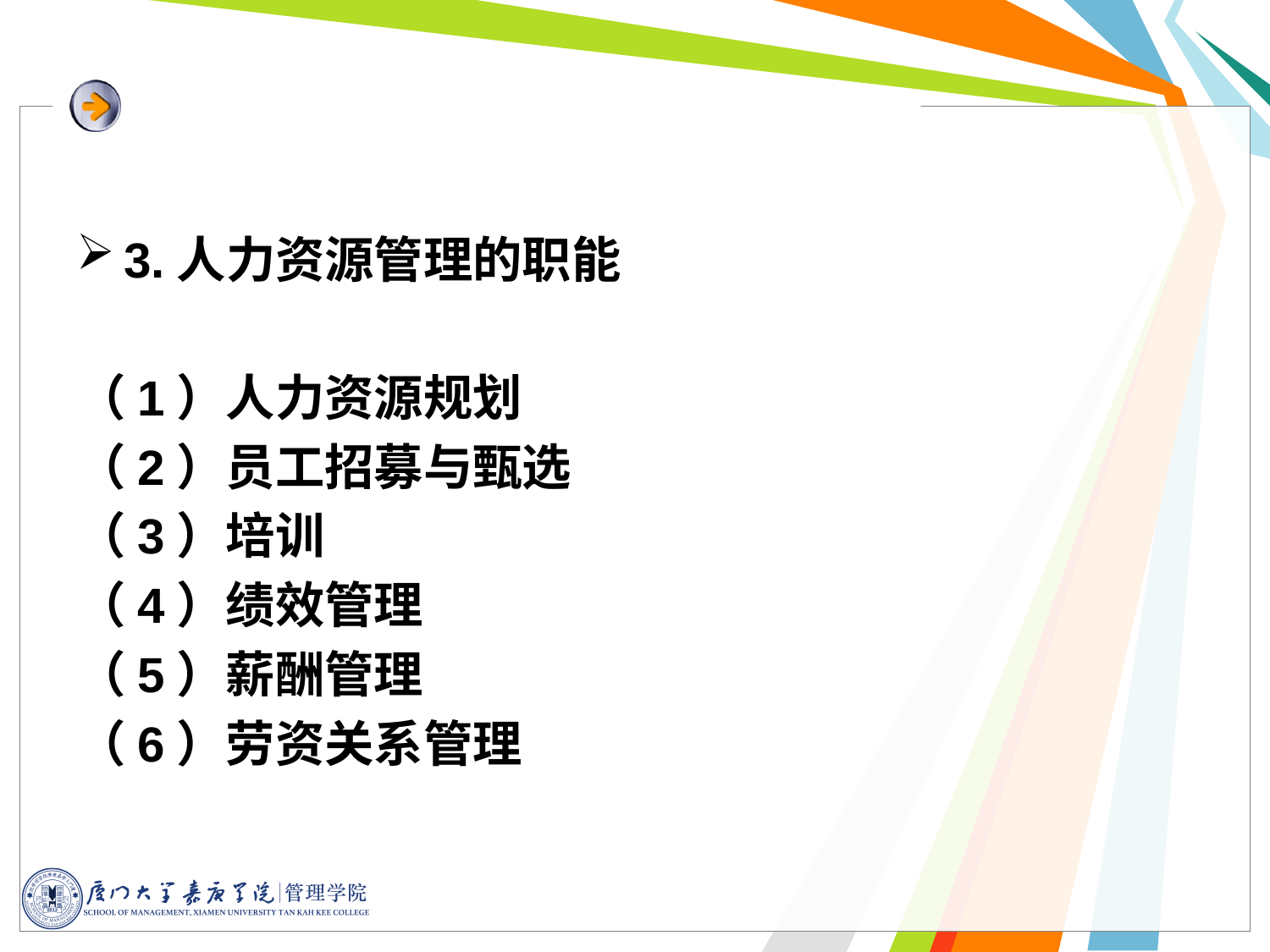

3.人力资源管理的职能

（1）人力资源规划
（2）员工招募与甄选
（3）培训
（4）绩效管理
（5）薪酬管理
（6）劳资关系管理